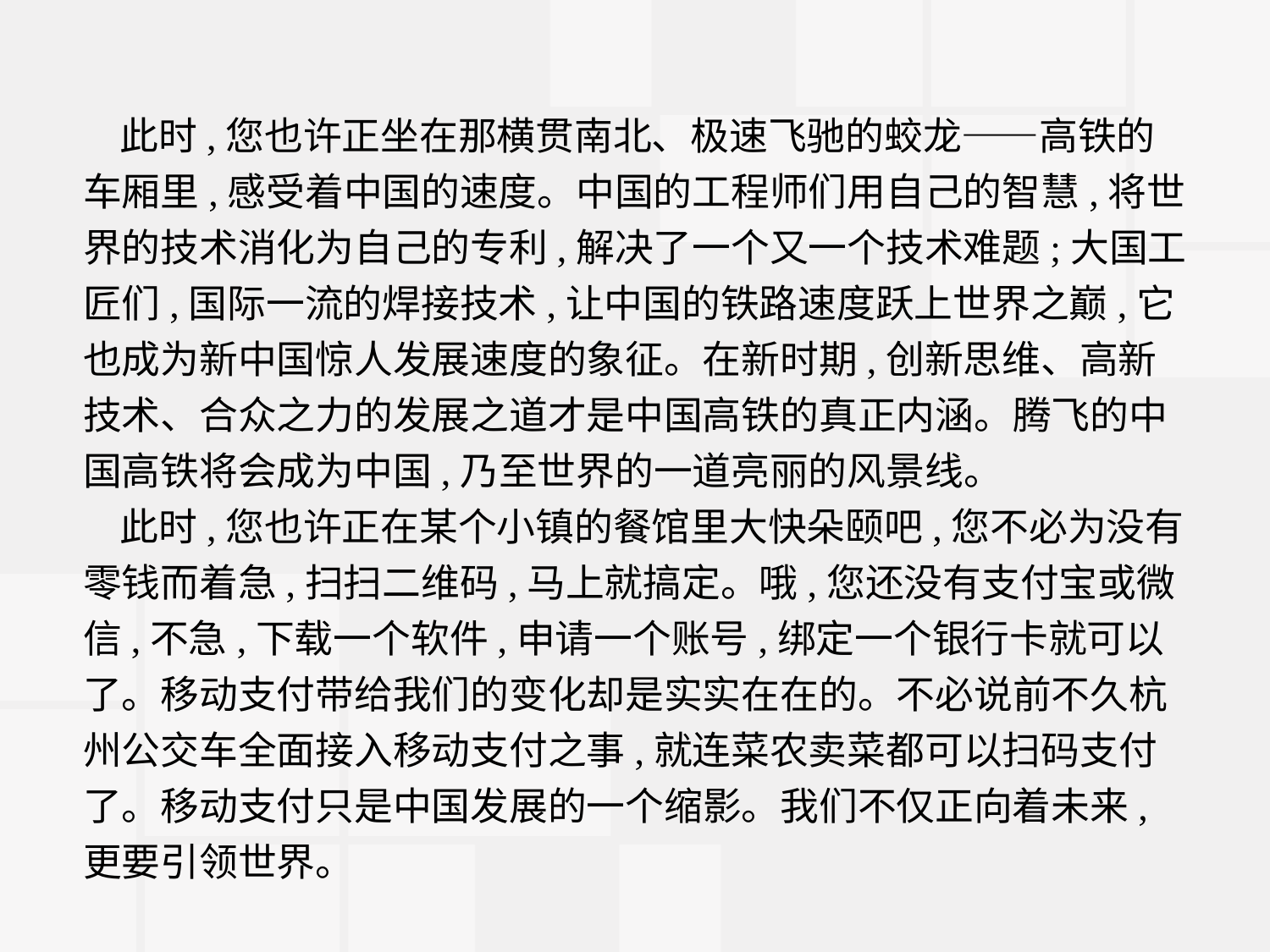

此时,您也许正坐在那横贯南北、极速飞驰的蛟龙——高铁的车厢里,感受着中国的速度。中国的工程师们用自己的智慧,将世界的技术消化为自己的专利,解决了一个又一个技术难题;大国工匠们,国际一流的焊接技术,让中国的铁路速度跃上世界之巅,它也成为新中国惊人发展速度的象征。在新时期,创新思维、高新技术、合众之力的发展之道才是中国高铁的真正内涵。腾飞的中国高铁将会成为中国,乃至世界的一道亮丽的风景线。
此时,您也许正在某个小镇的餐馆里大快朵颐吧,您不必为没有零钱而着急,扫扫二维码,马上就搞定。哦,您还没有支付宝或微信,不急,下载一个软件,申请一个账号,绑定一个银行卡就可以了。移动支付带给我们的变化却是实实在在的。不必说前不久杭州公交车全面接入移动支付之事,就连菜农卖菜都可以扫码支付了。移动支付只是中国发展的一个缩影。我们不仅正向着未来,更要引领世界。